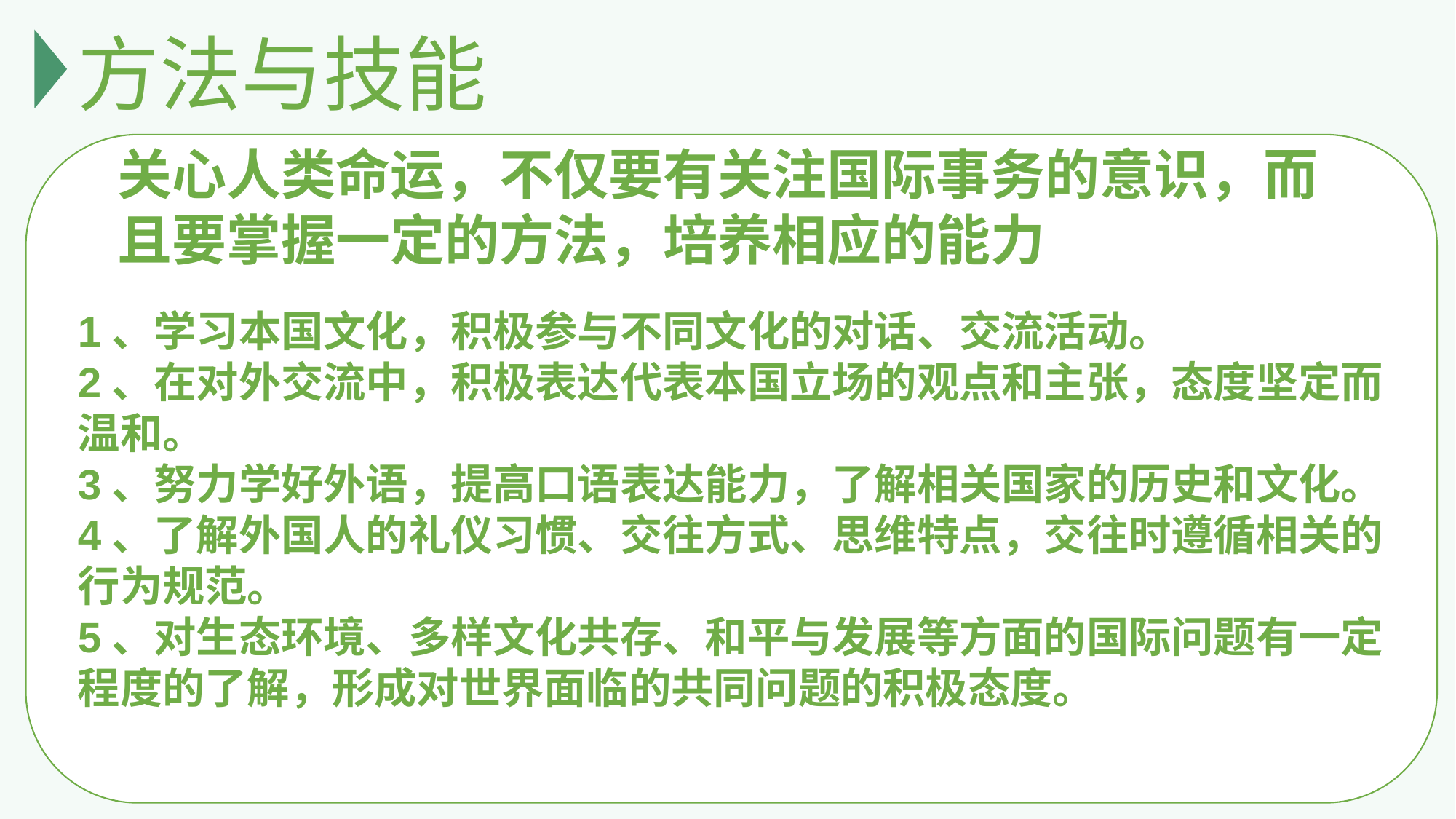

方法与技能

关心人类命运，不仅要有关注国际事务的意识，而且要掌握一定的方法，培养相应的能力
1、学习本国文化，积极参与不同文化的对话、交流活动。
2、在对外交流中，积极表达代表本国立场的观点和主张，态度坚定而温和。
3、努力学好外语，提高口语表达能力，了解相关国家的历史和文化。
4、了解外国人的礼仪习惯、交往方式、思维特点，交往时遵循相关的行为规范。
5、对生态环境、多样文化共存、和平与发展等方面的国际问题有一定程度的了解，形成对世界面临的共同问题的积极态度。